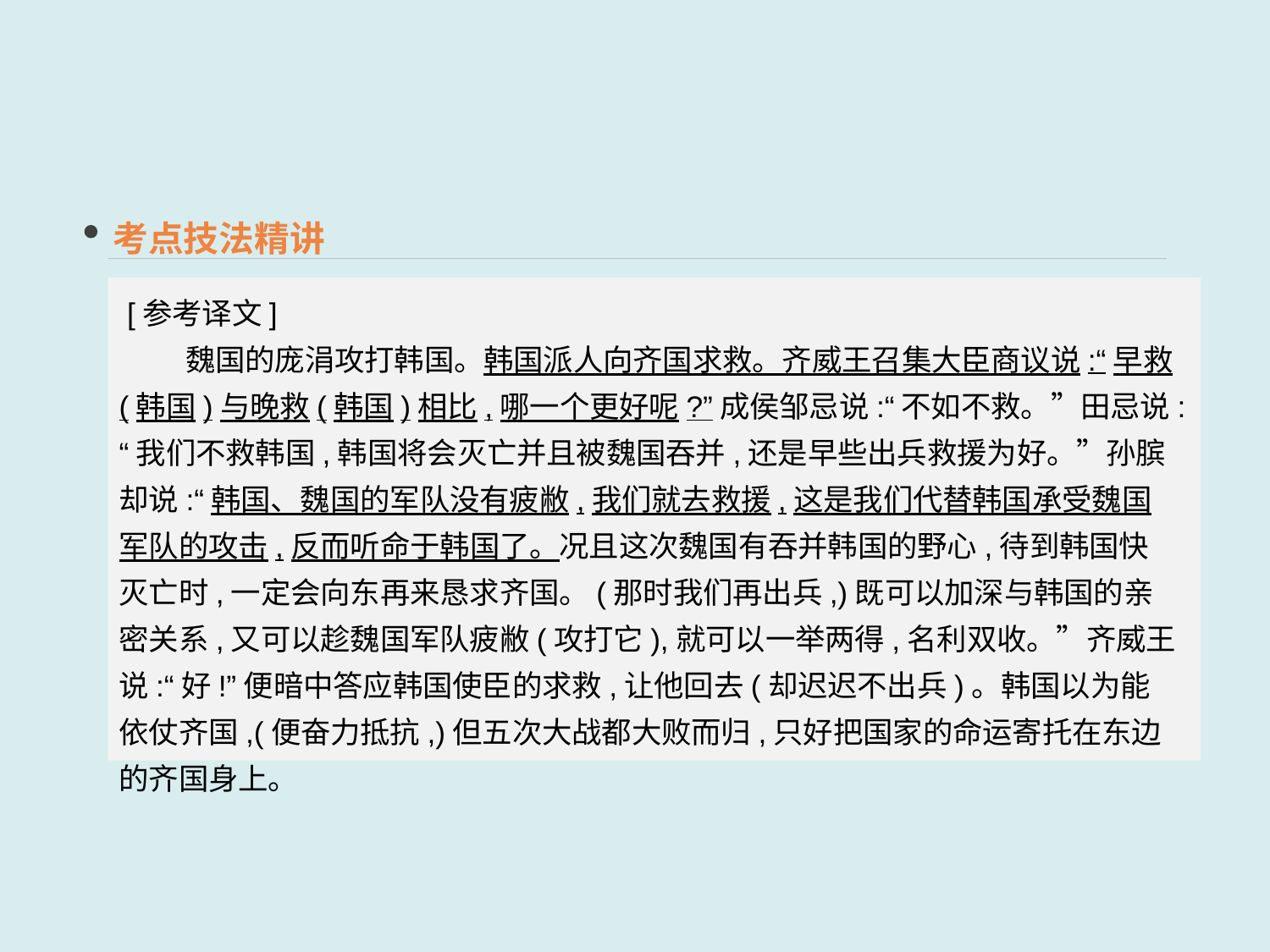

考点技法精讲

 [参考译文]
　　 魏国的庞涓攻打韩国。韩国派人向齐国求救。齐威王召集大臣商议说:“早救(韩国)与晚救(韩国)相比,哪一个更好呢?”成侯邹忌说:“不如不救。”田忌说:“我们不救韩国,韩国将会灭亡并且被魏国吞并,还是早些出兵救援为好。”孙膑却说:“韩国、魏国的军队没有疲敝,我们就去救援,这是我们代替韩国承受魏国军队的攻击,反而听命于韩国了。况且这次魏国有吞并韩国的野心,待到韩国快灭亡时,一定会向东再来恳求齐国。(那时我们再出兵,)既可以加深与韩国的亲密关系,又可以趁魏国军队疲敝(攻打它),就可以一举两得,名利双收。”齐威王说:“好!”便暗中答应韩国使臣的求救,让他回去(却迟迟不出兵)。韩国以为能依仗齐国,(便奋力抵抗,)但五次大战都大败而归,只好把国家的命运寄托在东边的齐国身上。